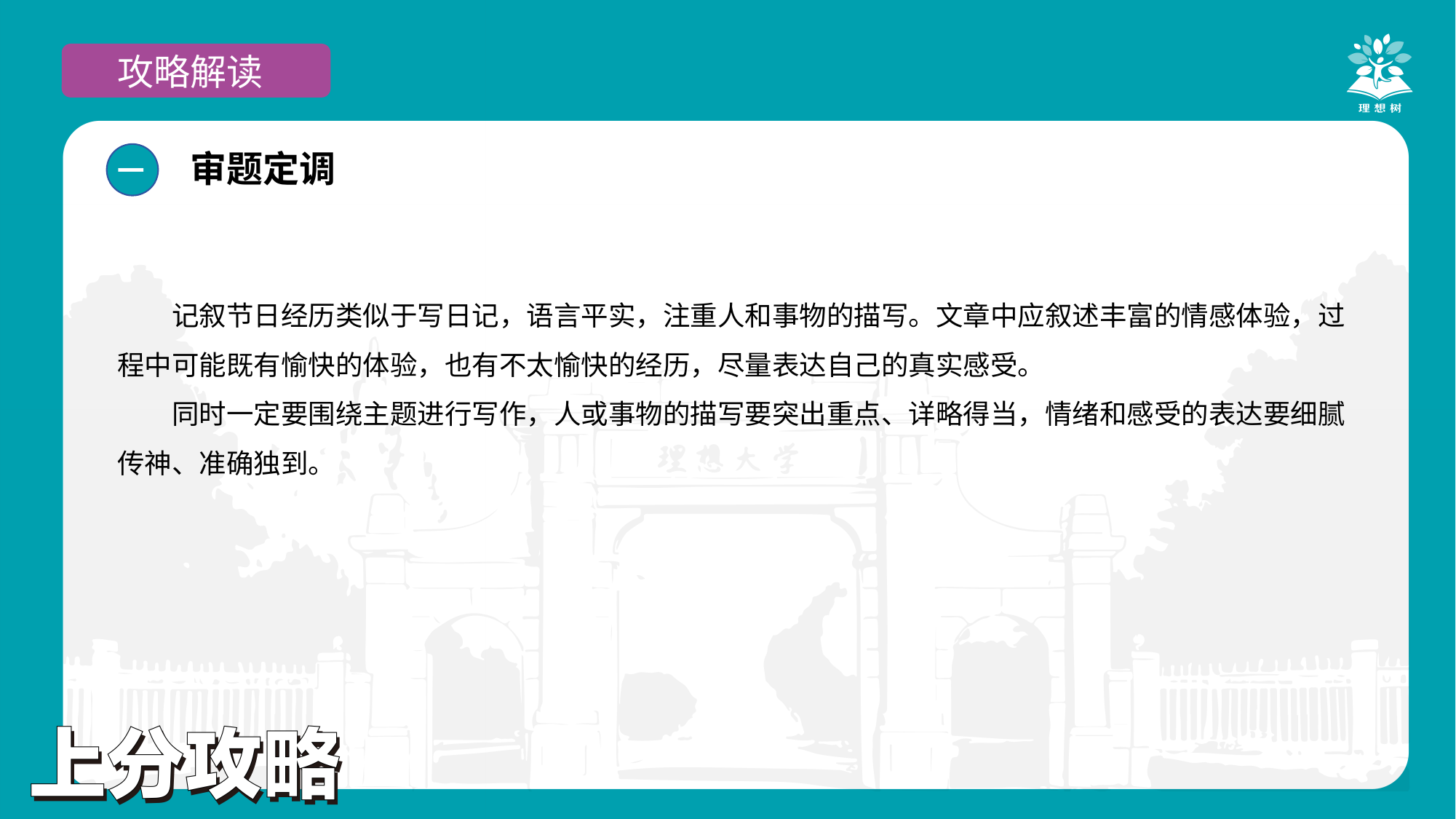

攻略解读
审题定调

一
记叙节日经历类似于写日记，语言平实，注重人和事物的描写。文章中应叙述丰富的情感体验，过程中可能既有愉快的体验，也有不太愉快的经历，尽量表达自己的真实感受。
同时一定要围绕主题进行写作，人或事物的描写要突出重点、详略得当，情绪和感受的表达要细腻传神、准确独到。